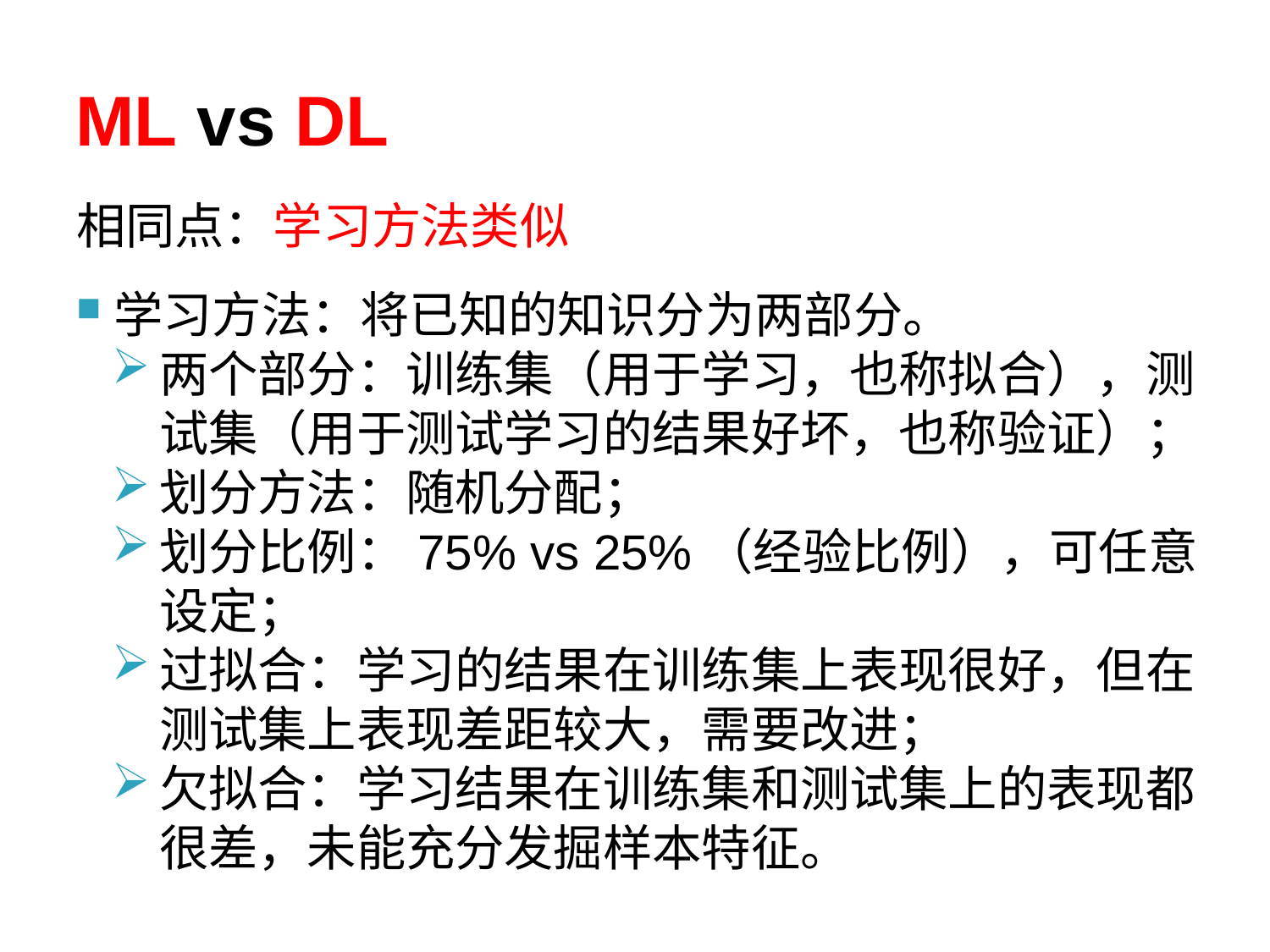

# ML vs DL
相同点：学习方法类似
学习方法：将已知的知识分为两部分。
两个部分：训练集（用于学习，也称拟合），测试集（用于测试学习的结果好坏，也称验证）；
划分方法：随机分配；
划分比例：75% vs 25%（经验比例），可任意设定；
过拟合：学习的结果在训练集上表现很好，但在测试集上表现差距较大，需要改进；
欠拟合：学习结果在训练集和测试集上的表现都很差，未能充分发掘样本特征。